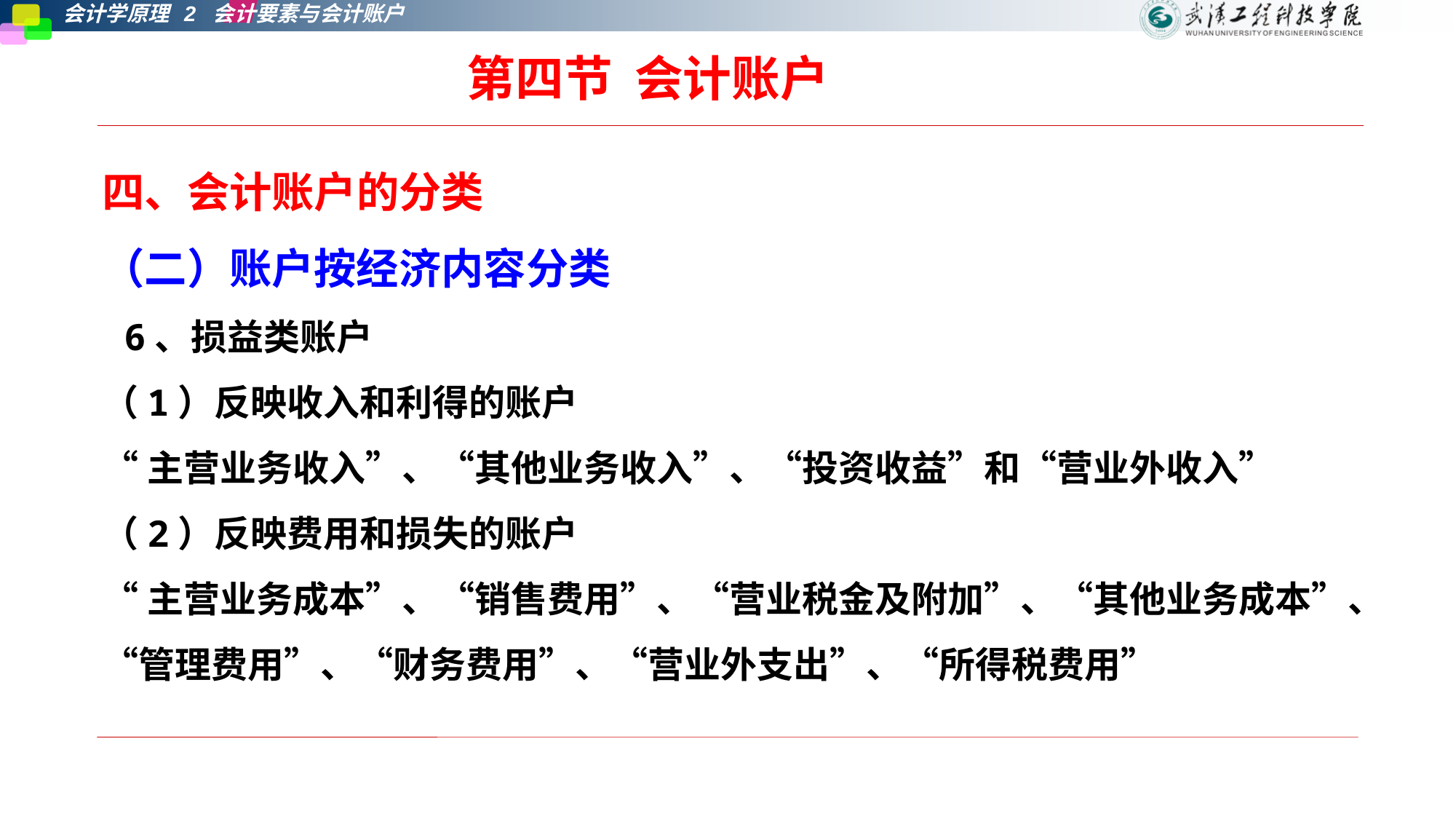

第四节  会计账户
四、会计账户的分类
（二）账户按经济内容分类
 6、损益类账户
（1）反映收入和利得的账户
“主营业务收入”、“其他业务收入”、“投资收益”和“营业外收入”
（2）反映费用和损失的账户
“主营业务成本”、“销售费用”、“营业税金及附加”、“其他业务成本”、“管理费用”、“财务费用”、“营业外支出”、“所得税费用”